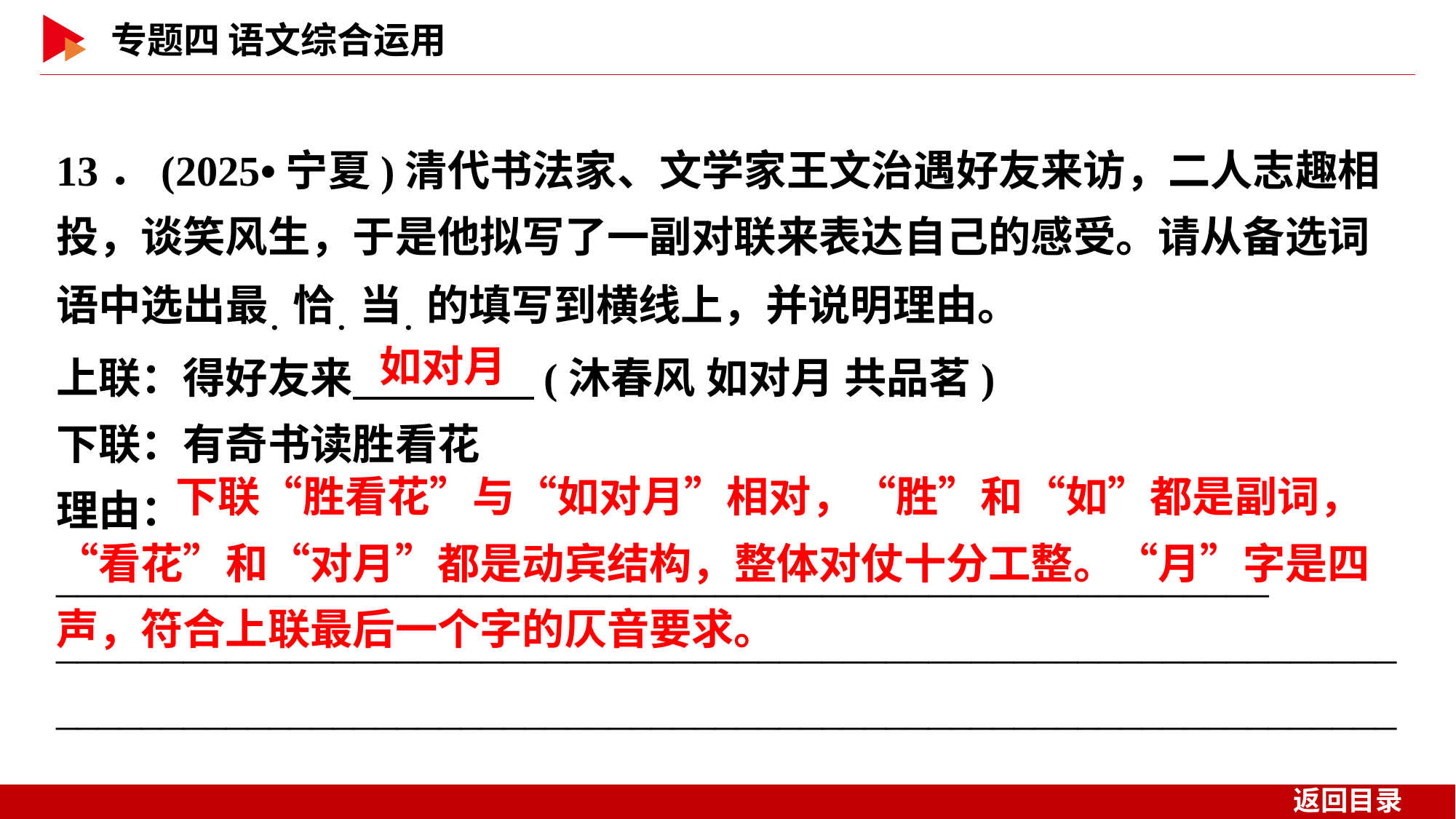

13．(2025•宁夏)清代书法家、文学家王文治遇好友来访，二人志趣相投，谈笑风生，于是他拟写了一副对联来表达自己的感受。请从备选词语中选出最．恰．当．的填写到横线上，并说明理由。
上联：得好友来　          　(沐春风 如对月 共品茗)
下联：有奇书读胜看花
理由：_________________________________________________________
______________________________________________________________________________________________________________________________
如对月
　        下联“胜看花”与“如对月”相对，“胜”和“如”都是副词，“看花”和“对月”都是动宾结构，整体对仗十分工整。“月”字是四声，符合上联最后一个字的仄音要求。